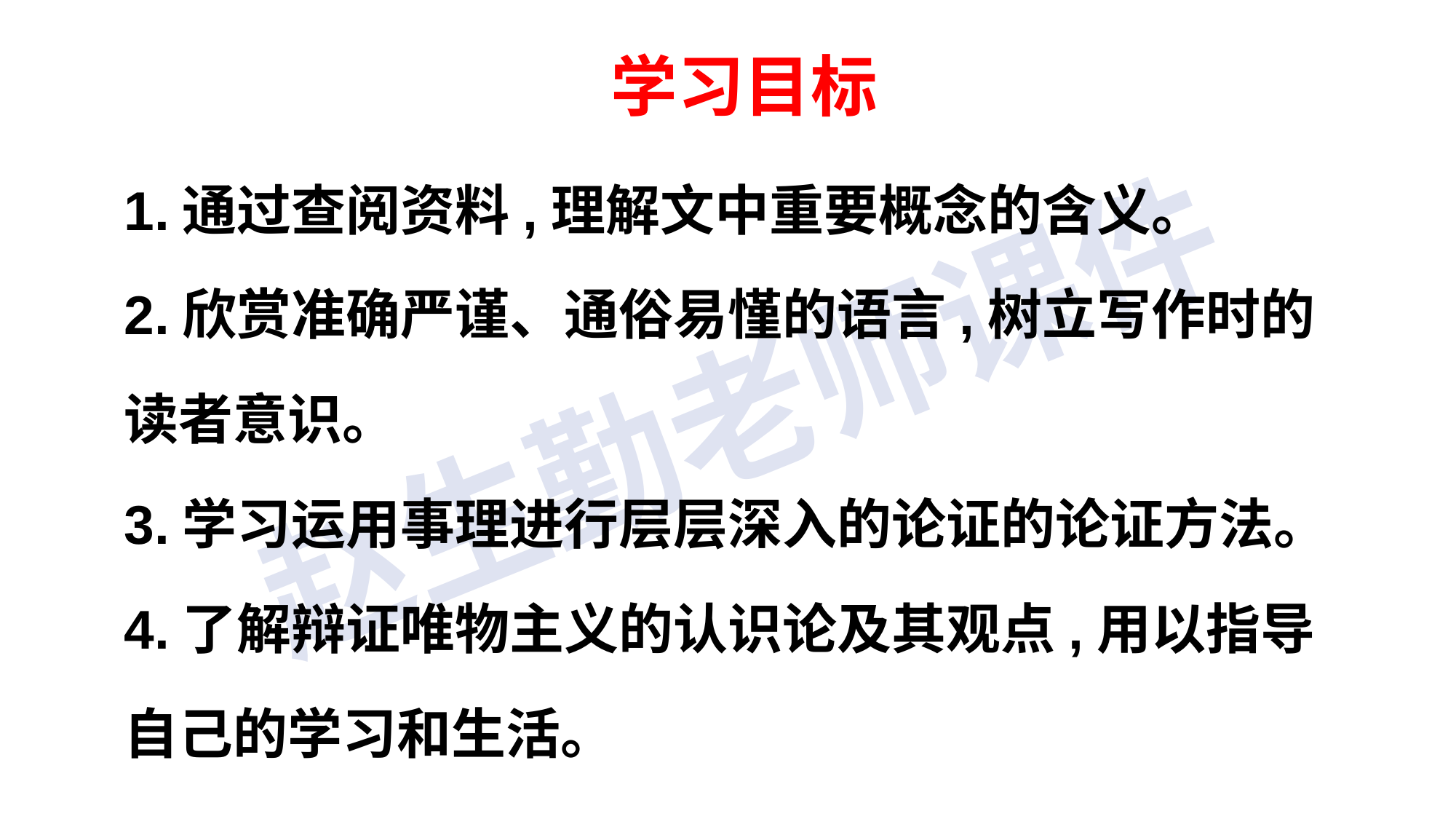

学习目标
1.通过查阅资料,理解文中重要概念的含义。
2.欣赏准确严谨、通俗易慬的语言,树立写作时的读者意识。
3.学习运用事理进行层层深入的论证的论证方法。
4.了解辩证唯物主义的认识论及其观点,用以指导自己的学习和生活。